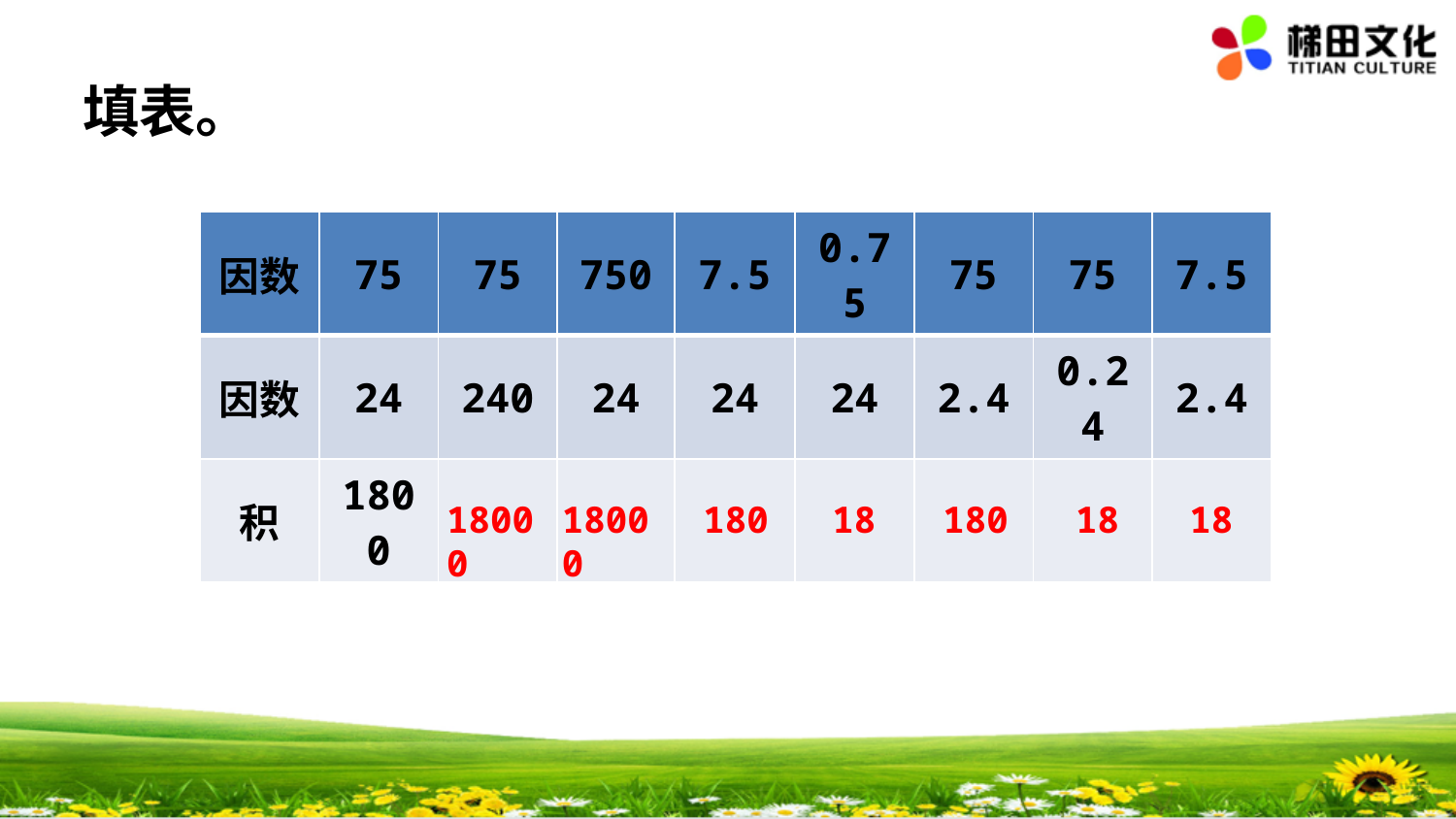

填表。
| 因数 | 75 | 75 | 750 | 7.5 | 0.75 | 75 | 75 | 7.5 |
| --- | --- | --- | --- | --- | --- | --- | --- | --- |
| 因数 | 24 | 240 | 24 | 24 | 24 | 2.4 | 0.24 | 2.4 |
| 积 | 1800 |  |  |  |  |  |  |  |
18000
18000
180
18
180
18
18